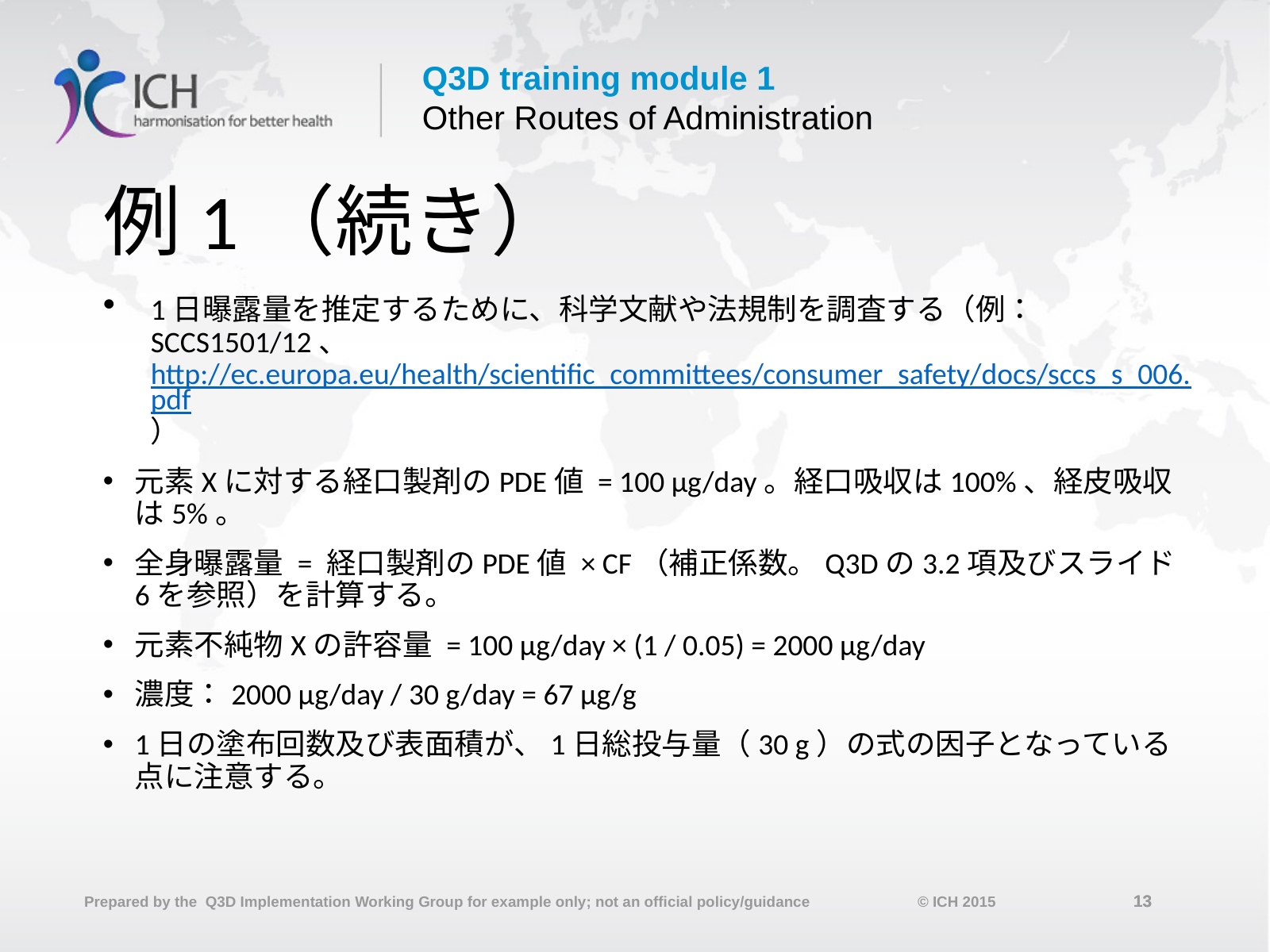

# 例1（続き）
1日曝露量を推定するために、科学文献や法規制を調査する（例：SCCS1501/12、http://ec.europa.eu/health/scientific_committees/consumer_safety/docs/sccs_s_006.pdf）
元素Xに対する経口製剤のPDE値 = 100 µg/day。経口吸収は100%、経皮吸収は5%。
全身曝露量 = 経口製剤のPDE値 × CF（補正係数。Q3Dの3.2項及びスライド6を参照）を計算する。
元素不純物Xの許容量 = 100 µg/day × (1 / 0.05) = 2000 µg/day
濃度：2000 µg/day / 30 g/day = 67 µg/g
1日の塗布回数及び表面積が、1日総投与量（30 g）の式の因子となっている点に注意する。